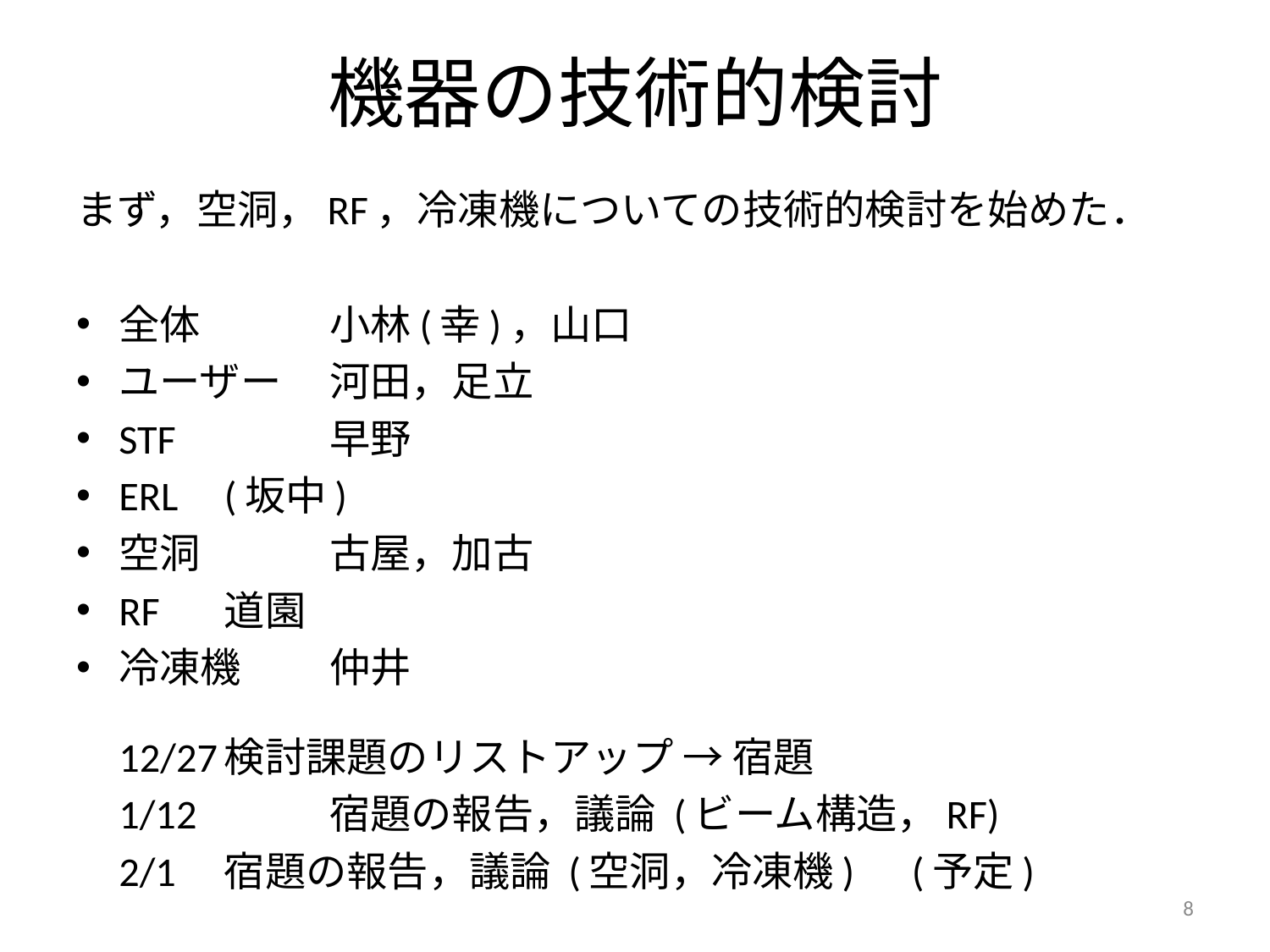

# 機器の技術的検討
まず，空洞，RF，冷凍機についての技術的検討を始めた．

全体　			小林(幸)，山口
ユーザー		河田，足立
STF　			早野
ERL				(坂中)
空洞　			古屋，加古
RF				道園
冷凍機			仲井

　	12/27	検討課題のリストアップ → 宿題
　	1/12　	宿題の報告，議論 (ビーム構造，RF)
　	2/1		宿題の報告，議論 (空洞，冷凍機)　(予定)
8